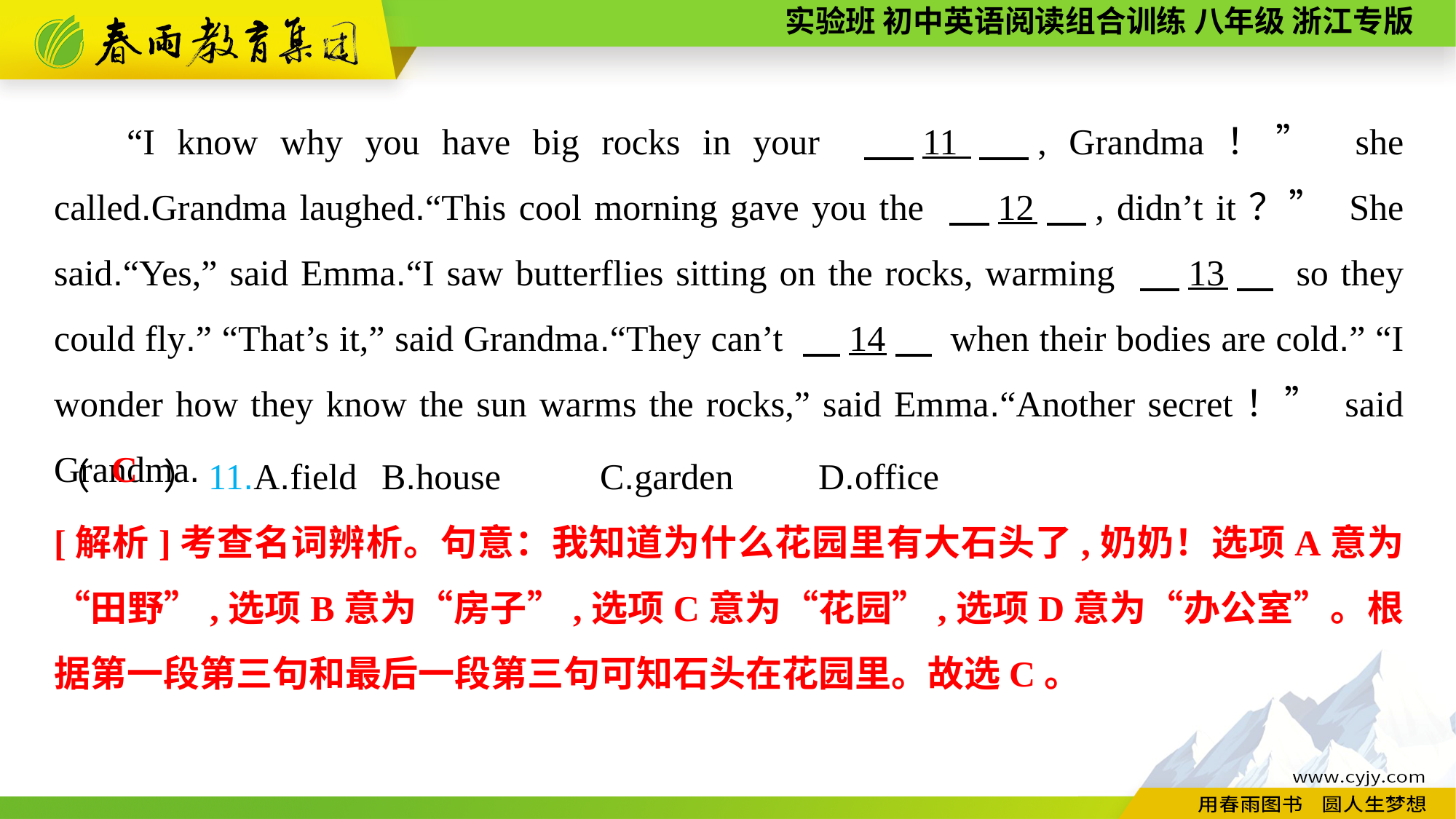

“I know why you have big rocks in your 　11　, Grandma！” she called.Grandma laughed.“This cool morning gave you the 　12　, didn’t it？” She said.“Yes,” said Emma.“I saw butterflies sitting on the rocks, warming 　13　 so they could fly.” “That’s it,” said Grandma.“They can’t 　14　 when their bodies are cold.” “I wonder how they know the sun warms the rocks,” said Emma.“Another secret！” said Grandma.
（　　）11.A.field	B.house	C.garden	D.office
C
[解析]考查名词辨析。句意：我知道为什么花园里有大石头了,奶奶！选项A意为“田野”,选项B意为“房子”,选项C意为“花园”,选项D意为“办公室”。根据第一段第三句和最后一段第三句可知石头在花园里。故选C。